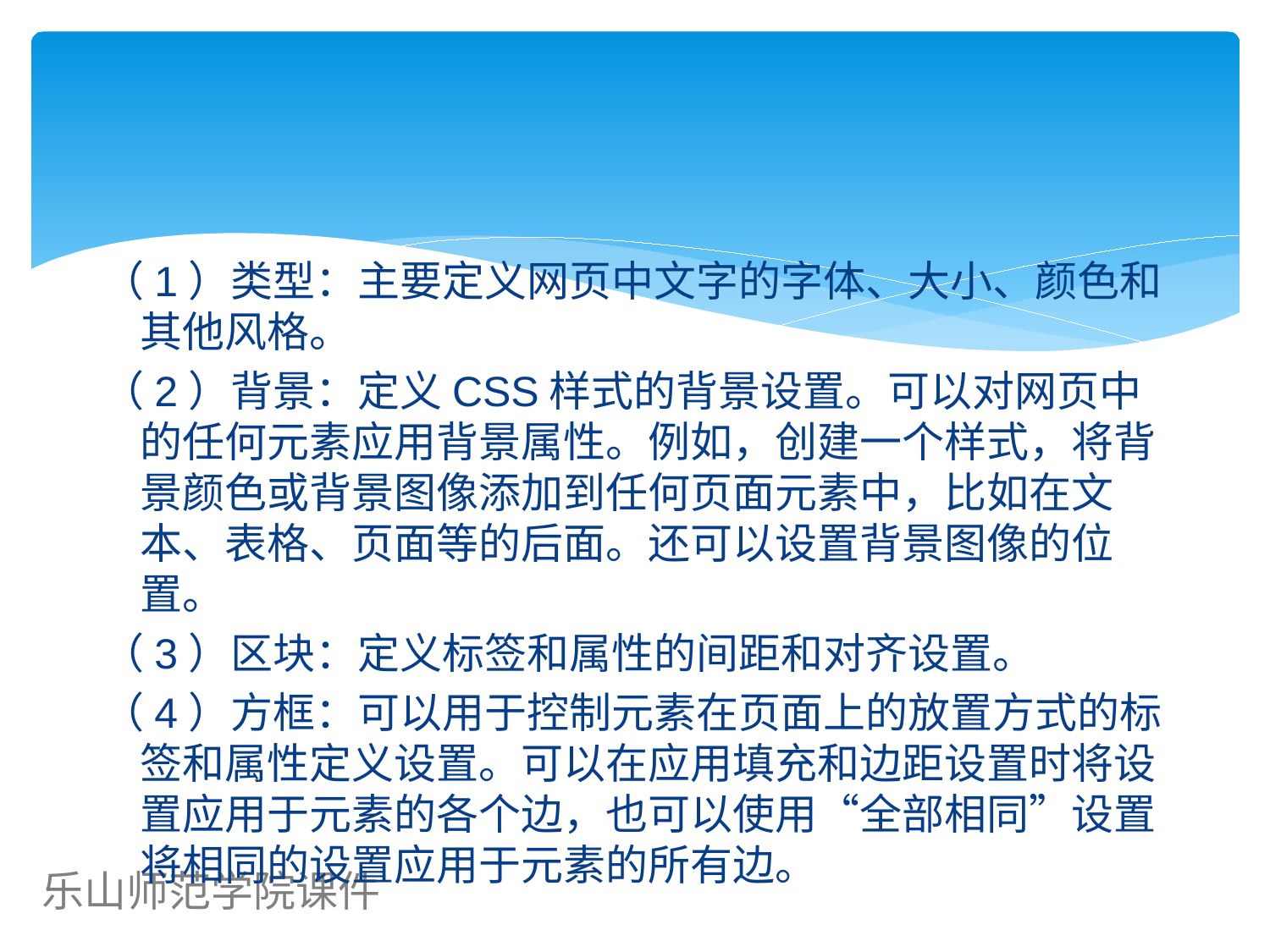

#
（1）类型：主要定义网页中文字的字体、大小、颜色和其他风格。
（2）背景：定义CSS样式的背景设置。可以对网页中的任何元素应用背景属性。例如，创建一个样式，将背景颜色或背景图像添加到任何页面元素中，比如在文本、表格、页面等的后面。还可以设置背景图像的位置。
（3）区块：定义标签和属性的间距和对齐设置。
（4）方框：可以用于控制元素在页面上的放置方式的标签和属性定义设置。可以在应用填充和边距设置时将设置应用于元素的各个边，也可以使用“全部相同”设置将相同的设置应用于元素的所有边。